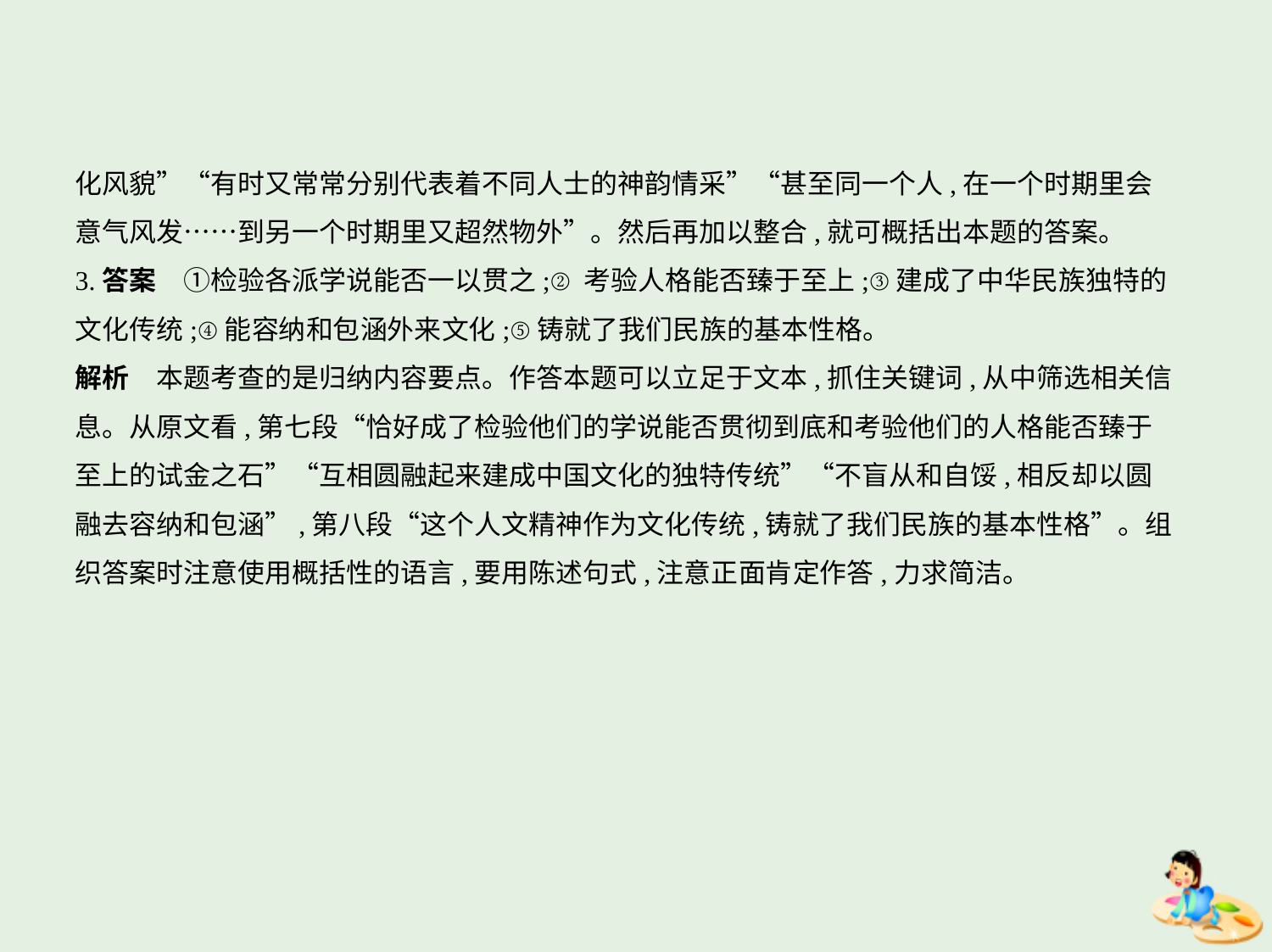

化风貌”“有时又常常分别代表着不同人士的神韵情采”“甚至同一个人,在一个时期里会
意气风发……到另一个时期里又超然物外”。然后再加以整合,就可概括出本题的答案。
3.答案　①检验各派学说能否一以贯之;②考验人格能否臻于至上;③建成了中华民族独特的
文化传统;④能容纳和包涵外来文化;⑤铸就了我们民族的基本性格。
解析　本题考查的是归纳内容要点。作答本题可以立足于文本,抓住关键词,从中筛选相关信
息。从原文看,第七段“恰好成了检验他们的学说能否贯彻到底和考验他们的人格能否臻于
至上的试金之石”“互相圆融起来建成中国文化的独特传统”“不盲从和自馁,相反却以圆
融去容纳和包涵”,第八段“这个人文精神作为文化传统,铸就了我们民族的基本性格”。组
织答案时注意使用概括性的语言,要用陈述句式,注意正面肯定作答,力求简洁。